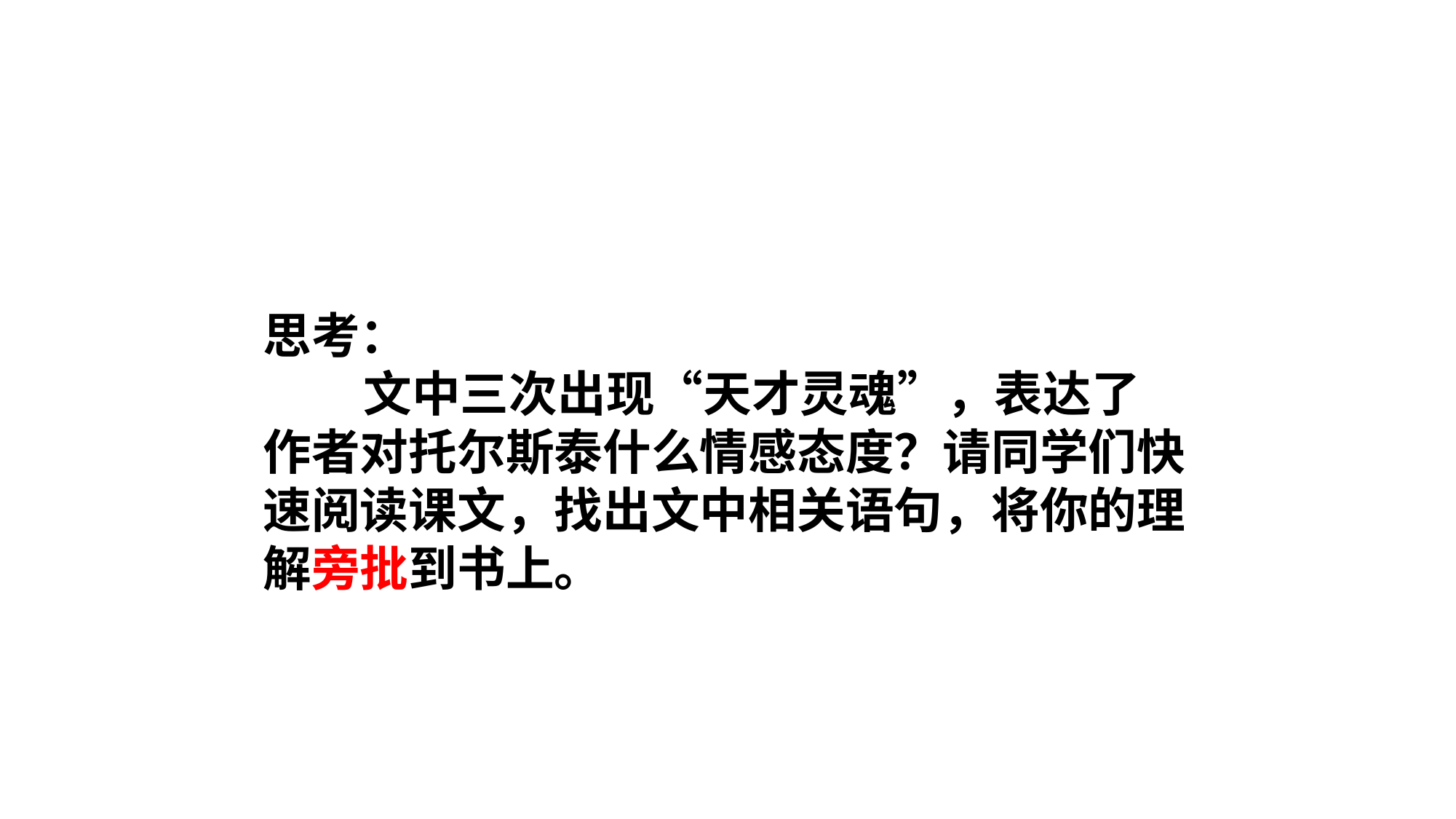

思考：
        文中三次出现“天才灵魂”，表达了作者对托尔斯泰什么情感态度？请同学们快速阅读课文，找出文中相关语句，将你的理解旁批到书上。